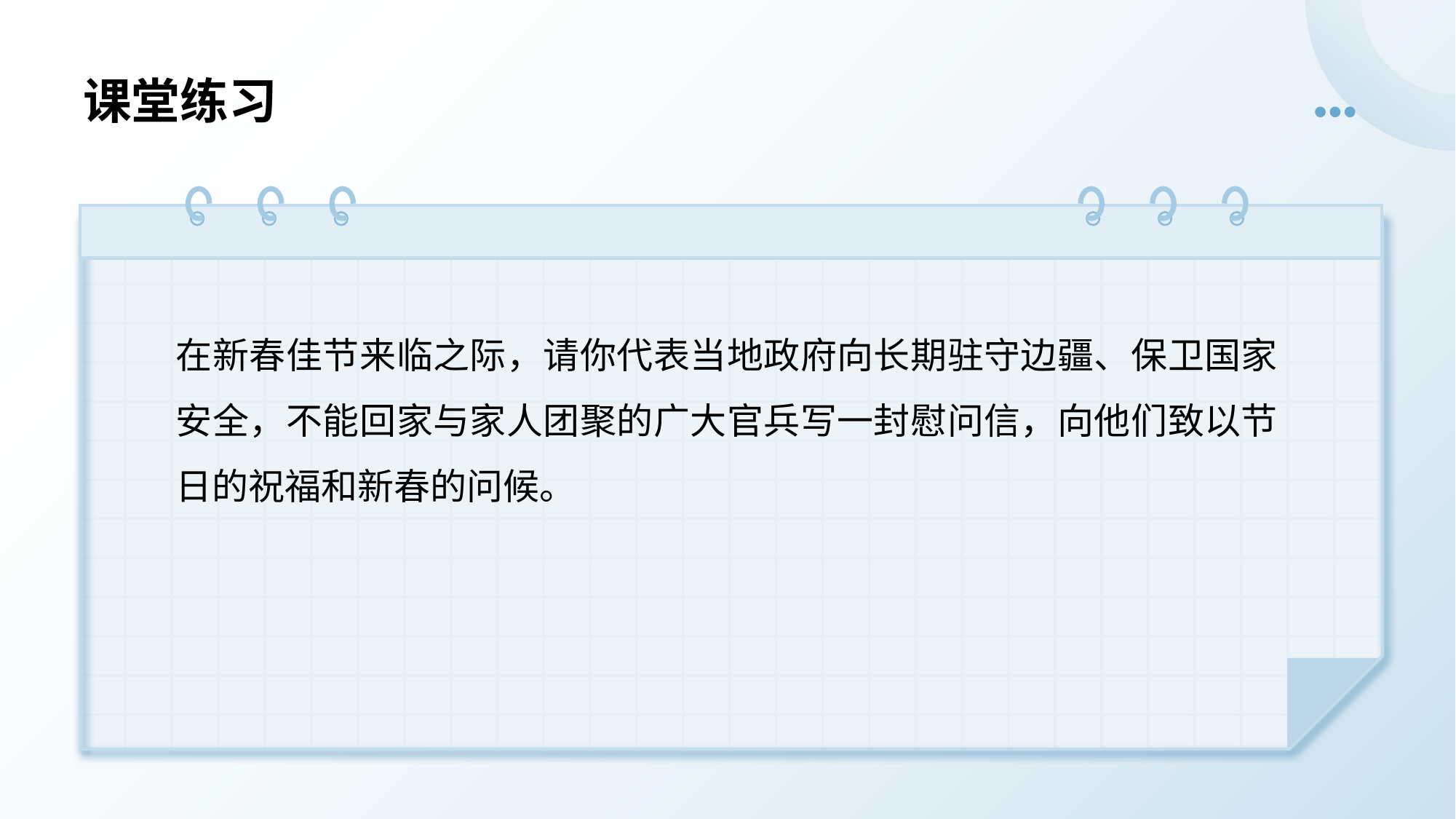

# 课堂练习

在新春佳节来临之际，请你代表当地政府向长期驻守边疆、保卫国家安全，不能回家与家人团聚的广大官兵写一封慰问信，向他们致以节日的祝福和新春的问候。